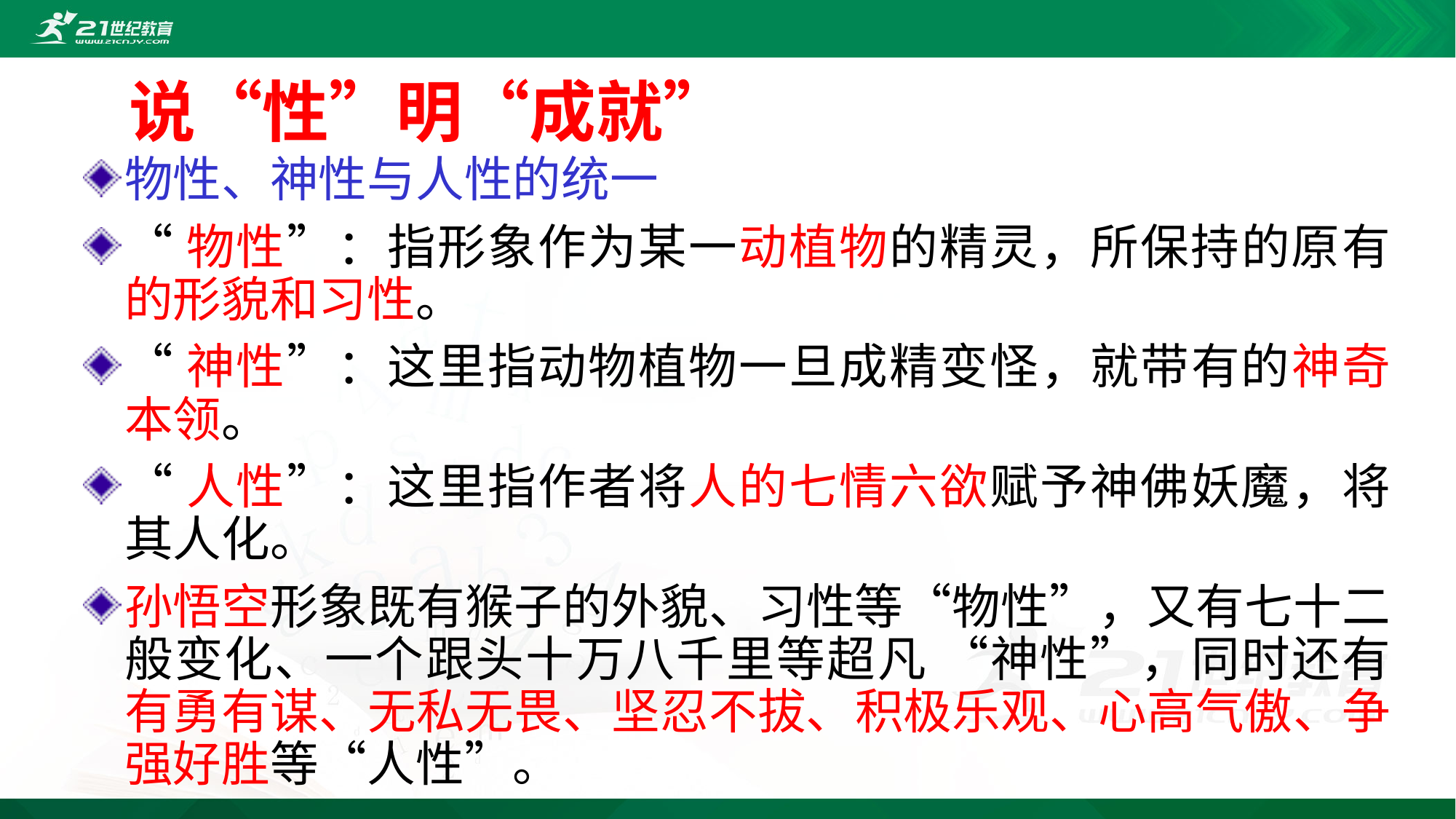

说“性”明“成就”
物性、神性与人性的统一
“物性”：指形象作为某一动植物的精灵，所保持的原有的形貌和习性。
“神性”：这里指动物植物一旦成精变怪，就带有的神奇本领。
“人性”：这里指作者将人的七情六欲赋予神佛妖魔，将其人化。
孙悟空形象既有猴子的外貌、习性等“物性”，又有七十二般变化、一个跟头十万八千里等超凡 “神性”，同时还有有勇有谋、无私无畏、坚忍不拔、积极乐观、心高气傲、争强好胜等“人性”。